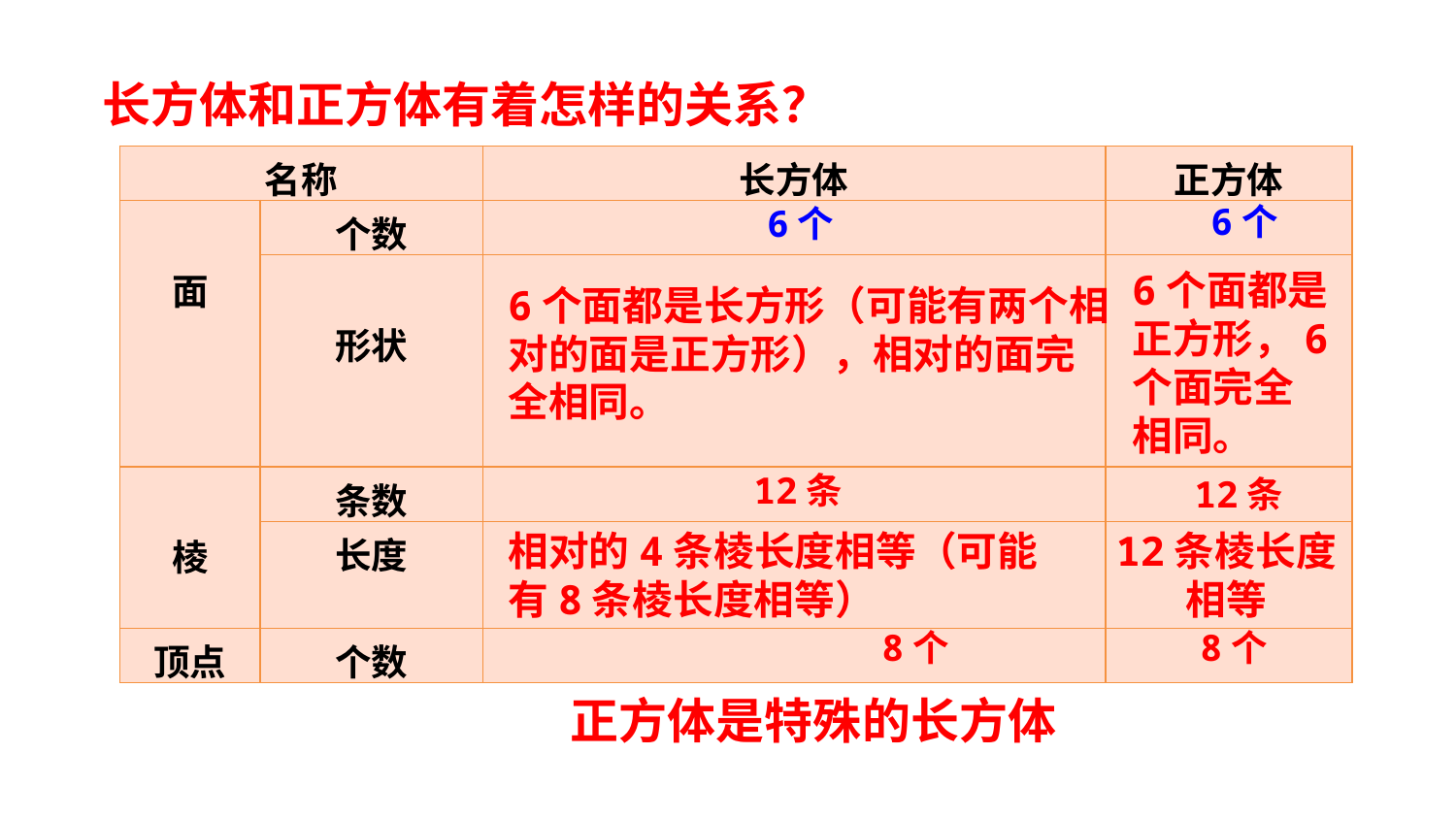

长方体和正方体有着怎样的关系？
| 名称 |  | 长方体 | 正方体 |
| --- | --- | --- | --- |
| 面 | 个数 |  |  |
|  | 形状 |  |  |
| 棱 | 条数 |  |  |
|  | 长度 |  |  |
| 顶点 | 个数 |  |  |
6个
6个
6个面都是
正方形，6
个面完全
相同。
6个面都是长方形（可能有两个相对的面是正方形），相对的面完全相同。
12条
12条
相对的4条棱长度相等（可能有8条棱长度相等）
12条棱长度
相等
8个
8个
正方体是特殊的长方体